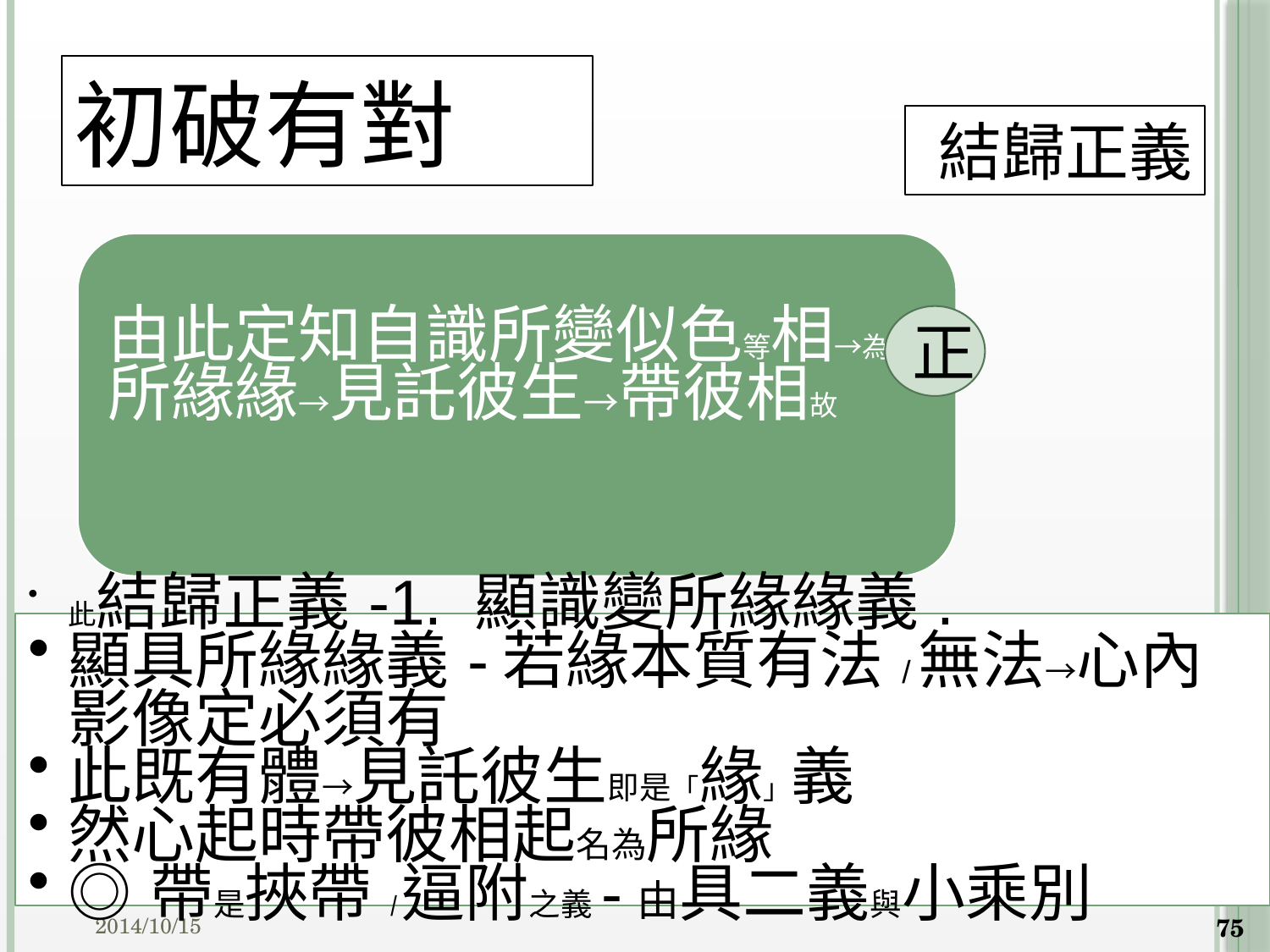

# 初破有對
結歸正義
顯具所緣緣義-若緣本質有法/無法→心內影像定必須有
◎帶是挾帶/逼附之義-由具二義與小乘別
然心起時帶彼相起名為所緣
此既有體→見託彼生即是「緣」義
正
75
2014/10/15